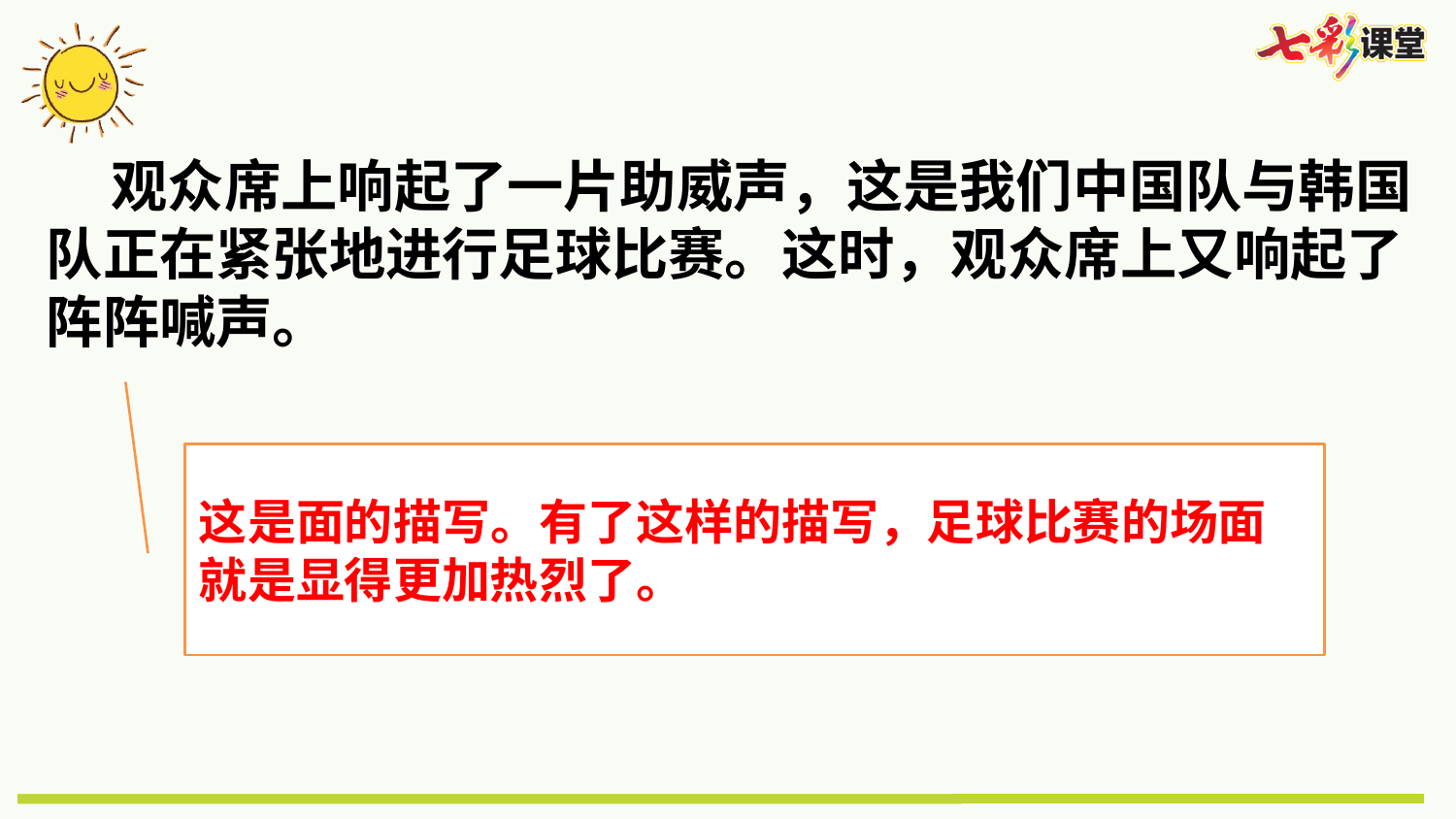

观众席上响起了一片助威声，这是我们中国队与韩国队正在紧张地进行足球比赛。这时，观众席上又响起了阵阵喊声。
这是面的描写。有了这样的描写，足球比赛的场面就是显得更加热烈了。